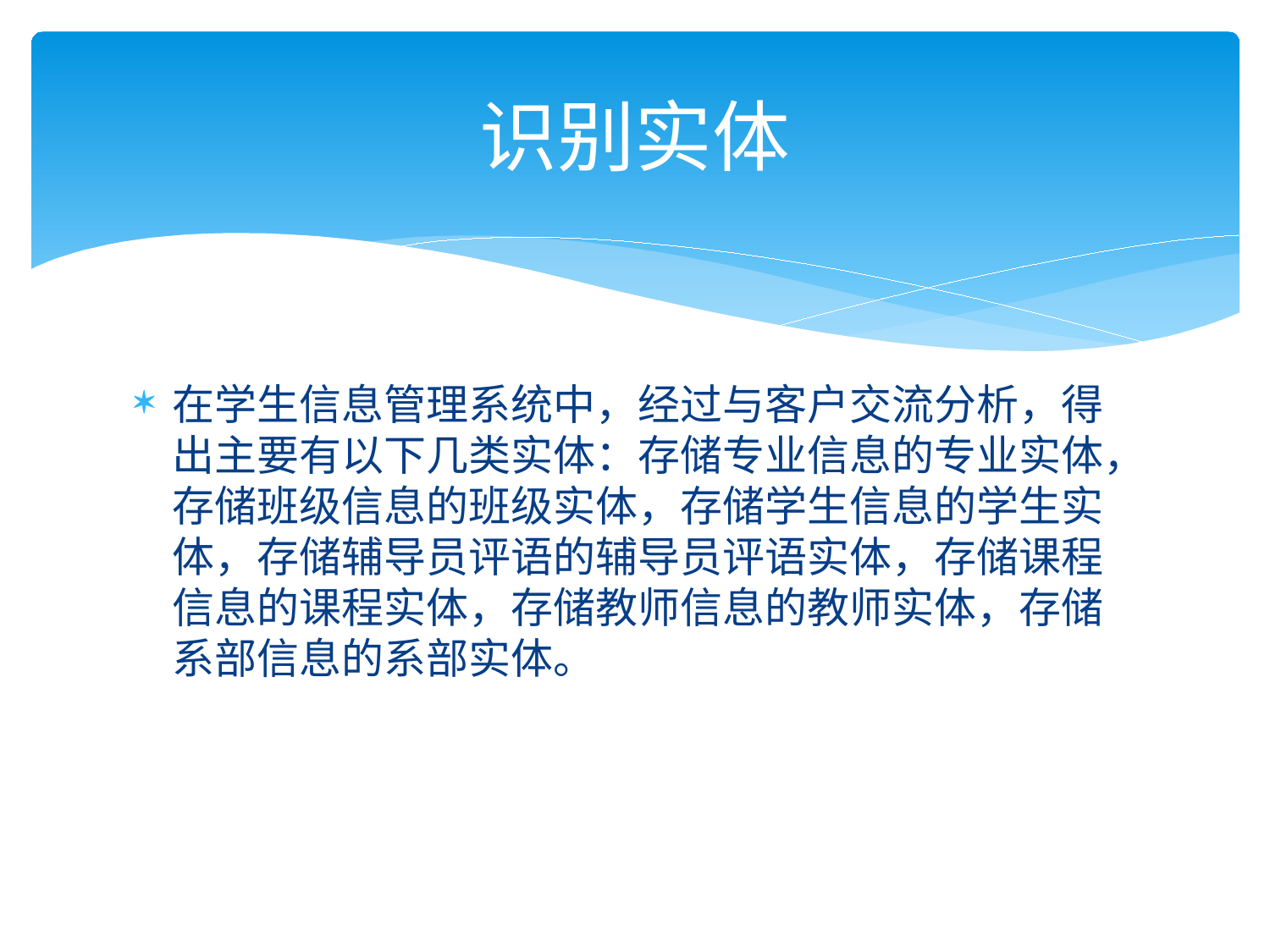

# 识别实体
在学生信息管理系统中，经过与客户交流分析，得出主要有以下几类实体：存储专业信息的专业实体，存储班级信息的班级实体，存储学生信息的学生实体，存储辅导员评语的辅导员评语实体，存储课程信息的课程实体，存储教师信息的教师实体，存储系部信息的系部实体。